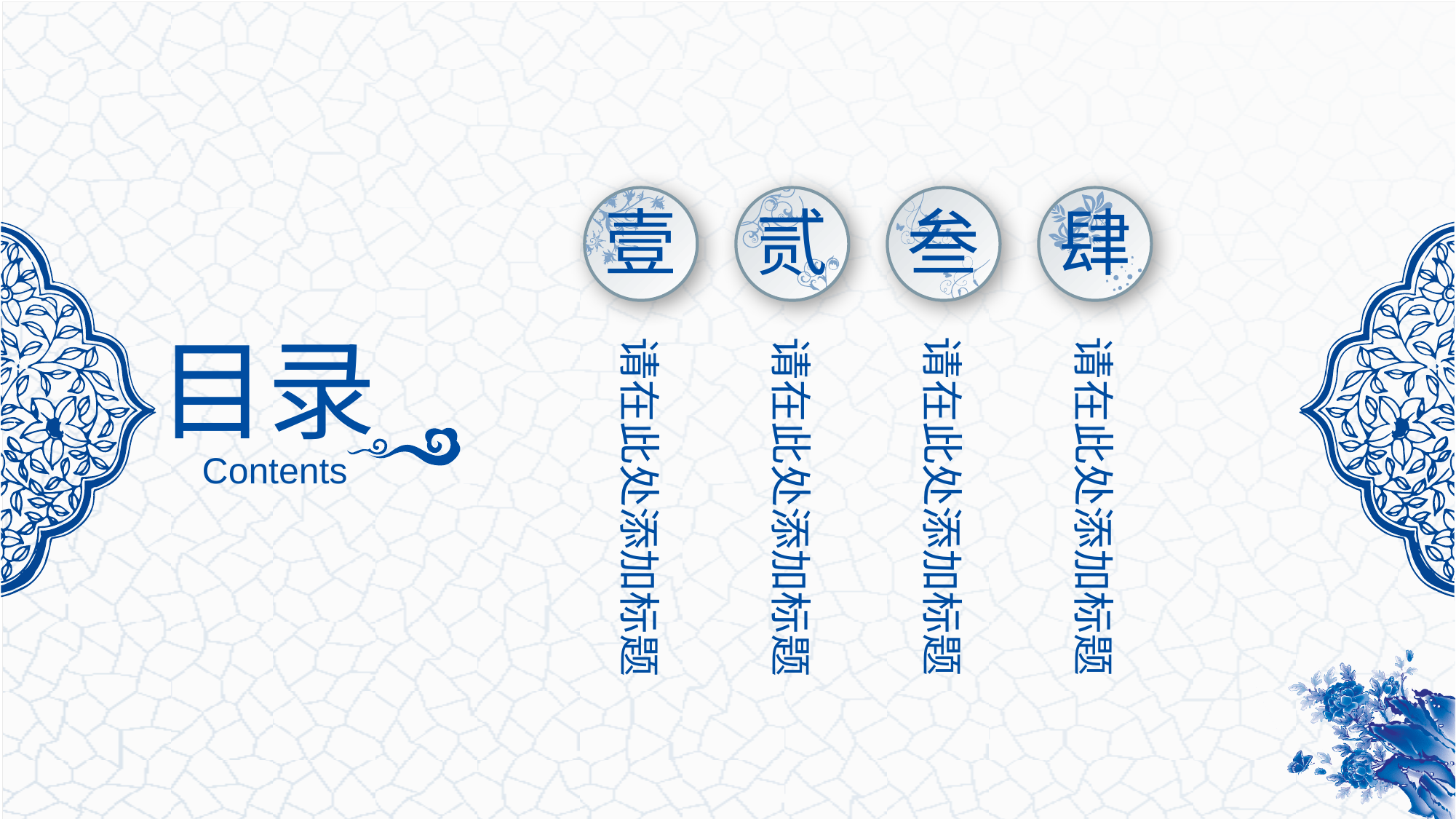

壹
贰
叁
肆
请在此处添加标题
请在此处添加标题
请在此处添加标题
请在此处添加标题